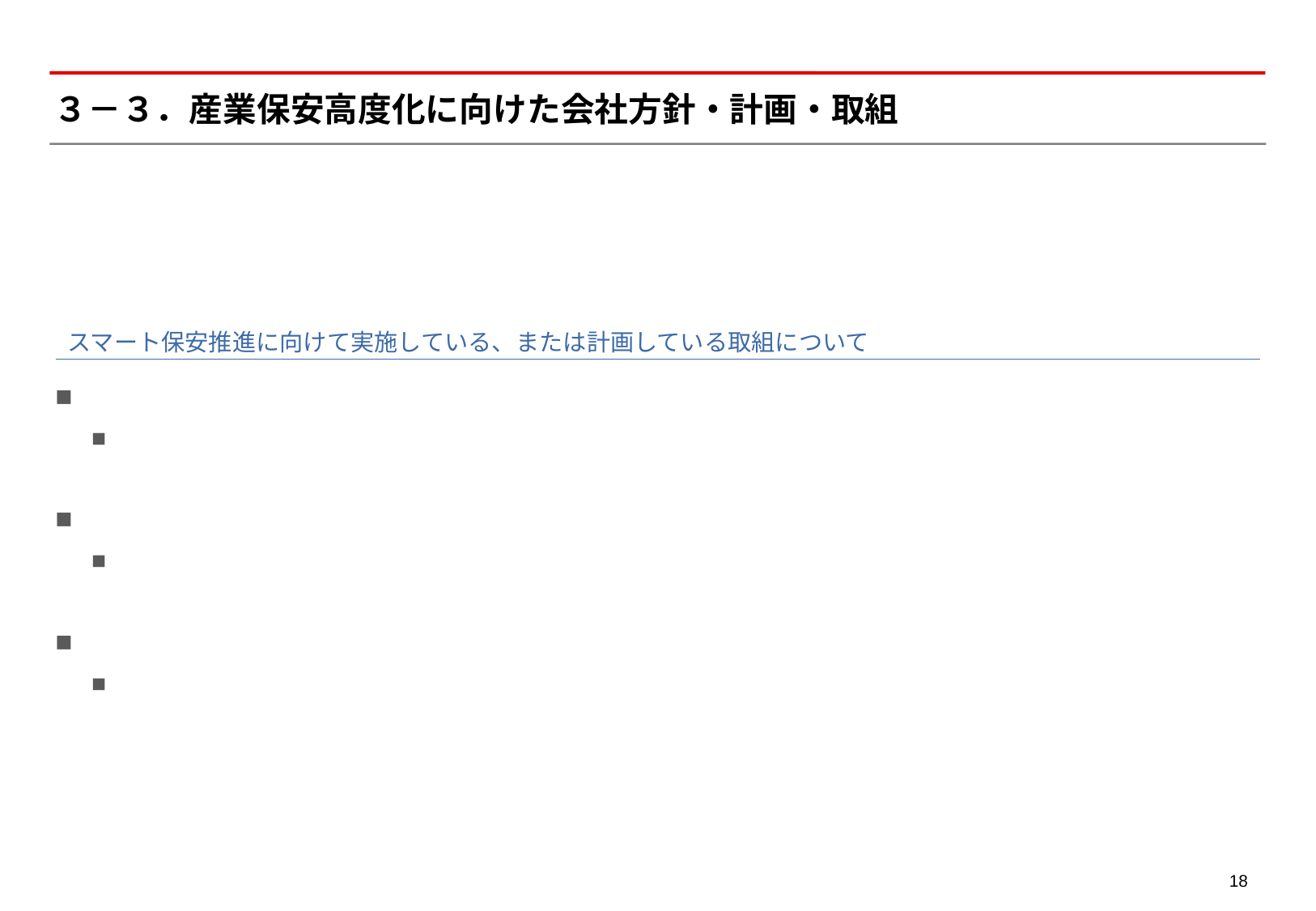

# ３－３．産業保安高度化に向けた会社方針・計画・取組

スマート保安推進に向けて実施している、または計画している取組について